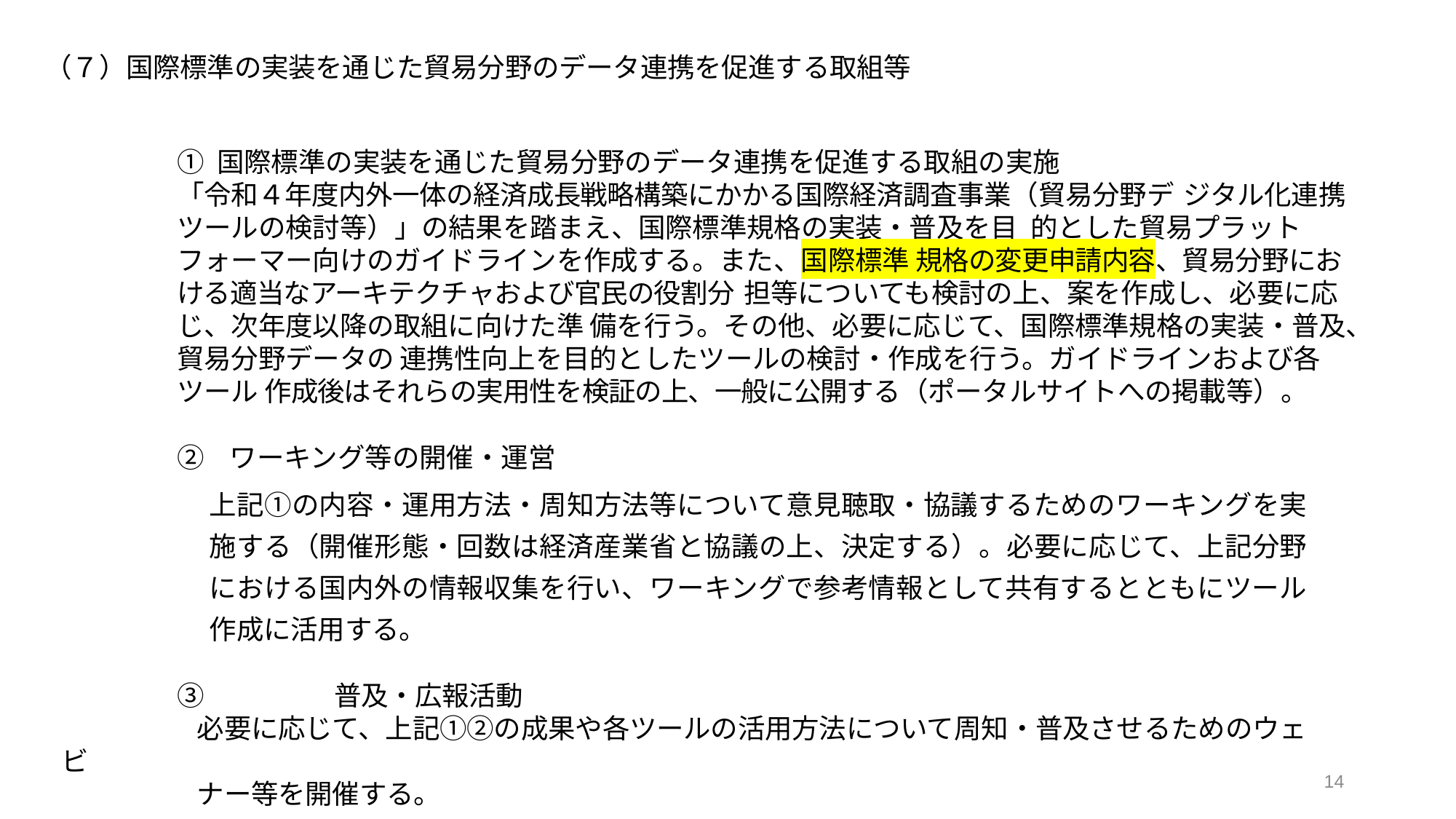

（７）国際標準の実装を通じた貿易分野のデータ連携を促進する取組等
① 国際標準の実装を通じた貿易分野のデータ連携を促進する取組の実施
「令和４年度内外一体の経済成長戦略構築にかかる国際経済調査事業（貿易分野デ ジタル化連携ツールの検討等）」の結果を踏まえ、国際標準規格の実装・普及を目 的とした貿易プラットフォーマー向けのガイドラインを作成する。また、国際標準 規格の変更申請内容、貿易分野における適当なアーキテクチャおよび官民の役割分 担等についても検討の上、案を作成し、必要に応じ、次年度以降の取組に向けた準 備を行う。その他、必要に応じて、国際標準規格の実装・普及、貿易分野データの 連携性向上を目的としたツールの検討・作成を行う。ガイドラインおよび各ツール 作成後はそれらの実用性を検証の上、一般に公開する（ポータルサイトへの掲載等）。

②  ワーキング等の開催・運営
上記①の内容・運用方法・周知方法等について意見聴取・協議するためのワーキングを実施する（開催形態・回数は経済産業省と協議の上、決定する）。必要に応じて、上記分野における国内外の情報収集を行い、ワーキングで参考情報として共有するとともにツール作成に活用する。

③	普及・広報活動
　　　　　必要に応じて、上記①②の成果や各ツールの活用方法について周知・普及させるためのウェビ
　　　　　ナー等を開催する。
14